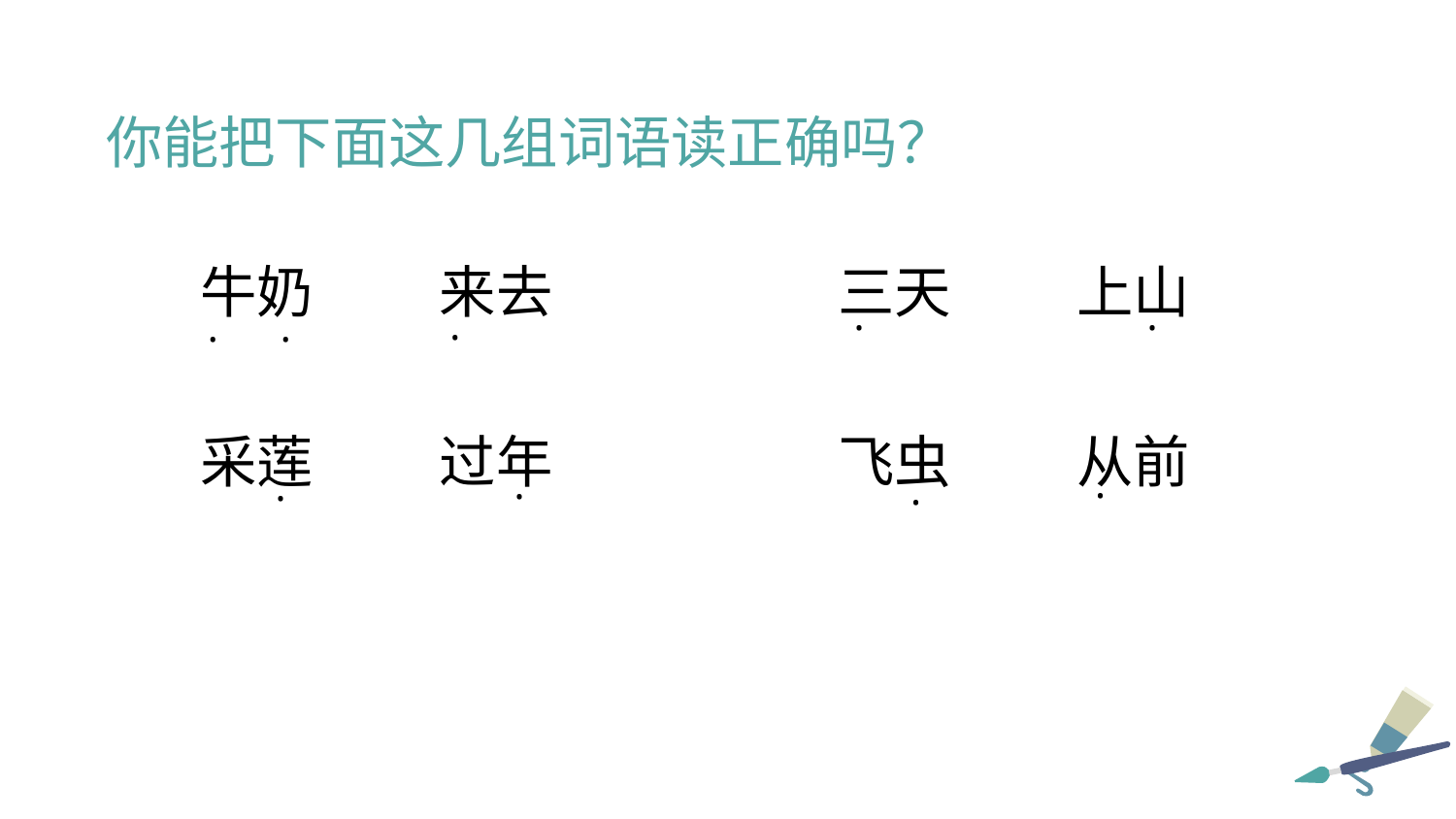

你能把下面这几组词语读正确吗？
牛奶
来去
三天
上山
·
·
·
·  ·
采莲
过年
飞虫
从前
·
·
·
·